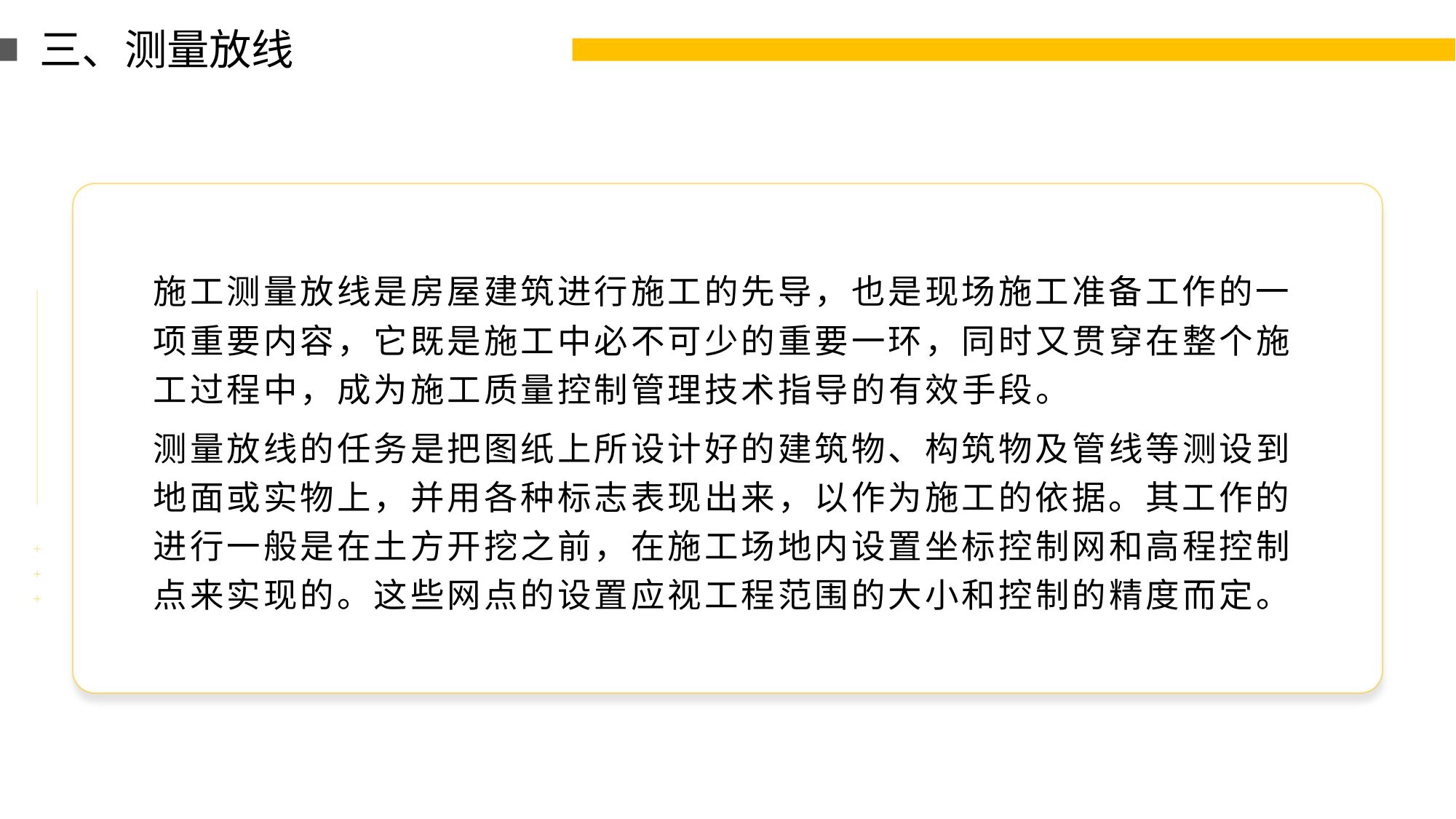

三、测量放线

施工测量放线是房屋建筑进行施工的先导，也是现场施工准备工作的一项重要内容，它既是施工中必不可少的重要一环，同时又贯穿在整个施工过程中，成为施工质量控制管理技术指导的有效手段。
测量放线的任务是把图纸上所设计好的建筑物、构筑物及管线等测设到地面或实物上，并用各种标志表现出来，以作为施工的依据。其工作的进行一般是在土方开挖之前，在施工场地内设置坐标控制网和高程控制点来实现的。这些网点的设置应视工程范围的大小和控制的精度而定。